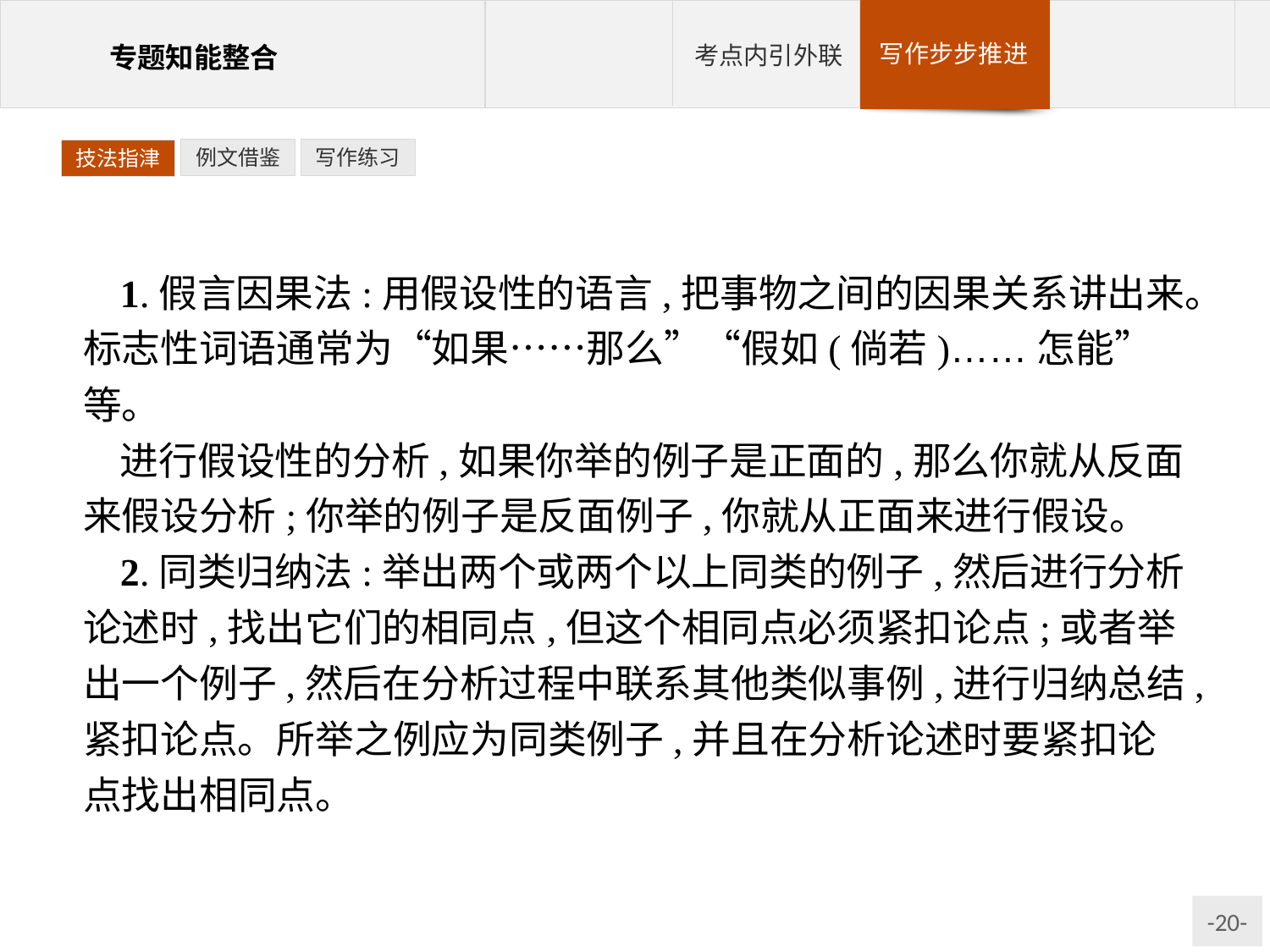

例文借鉴
写作练习
技法指津
1.假言因果法:用假设性的语言,把事物之间的因果关系讲出来。标志性词语通常为“如果……那么”“假如(倘若)……怎能”等。
进行假设性的分析,如果你举的例子是正面的,那么你就从反面来假设分析;你举的例子是反面例子,你就从正面来进行假设。
2.同类归纳法:举出两个或两个以上同类的例子,然后进行分析论述时,找出它们的相同点,但这个相同点必须紧扣论点;或者举出一个例子,然后在分析过程中联系其他类似事例,进行归纳总结,紧扣论点。所举之例应为同类例子,并且在分析论述时要紧扣论点找出相同点。